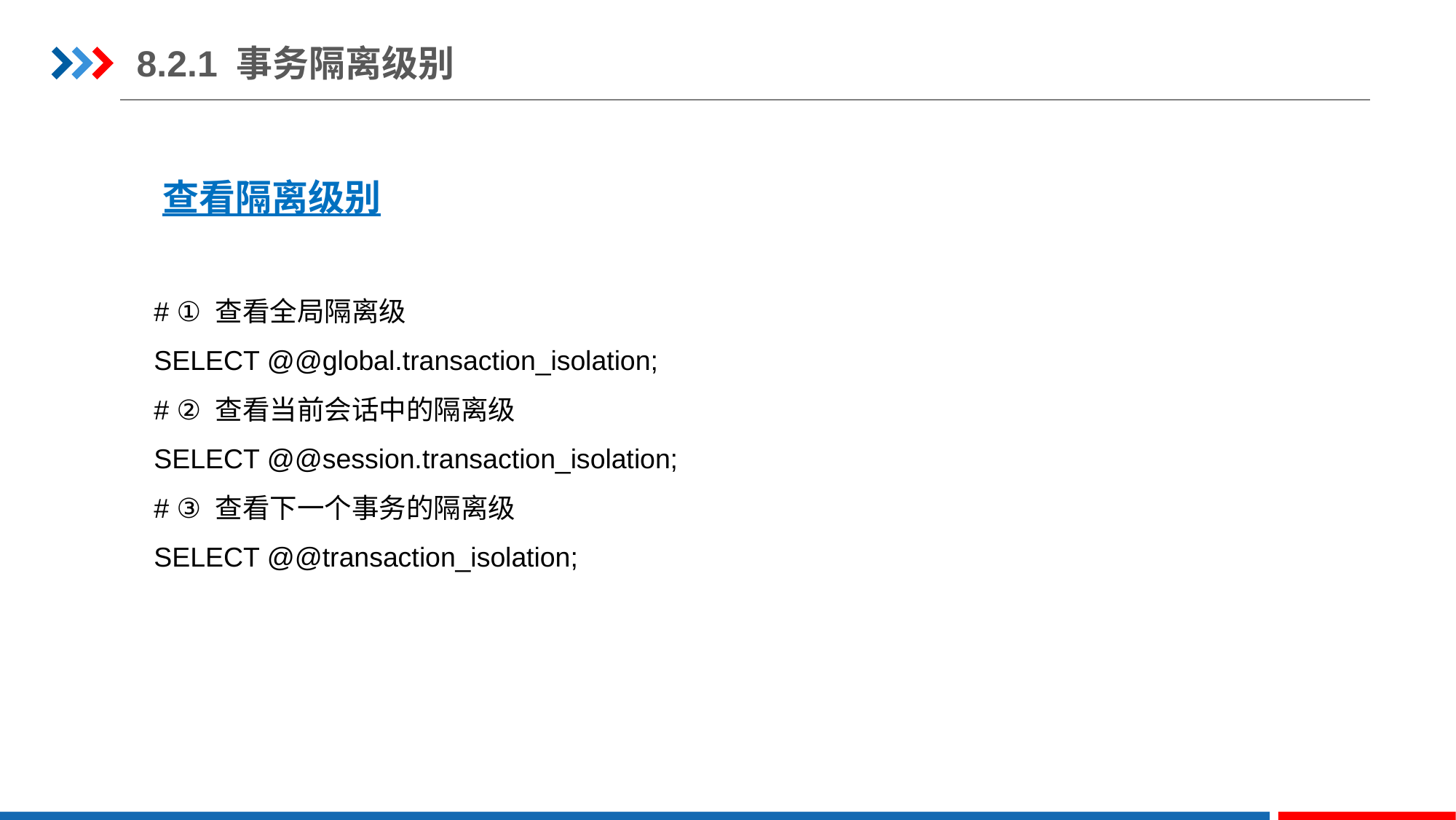

8.2.1 事务隔离级别
查看隔离级别

# ① 查看全局隔离级
SELECT @@global.transaction_isolation;
# ② 查看当前会话中的隔离级
SELECT @@session.transaction_isolation;
# ③ 查看下一个事务的隔离级
SELECT @@transaction_isolation;